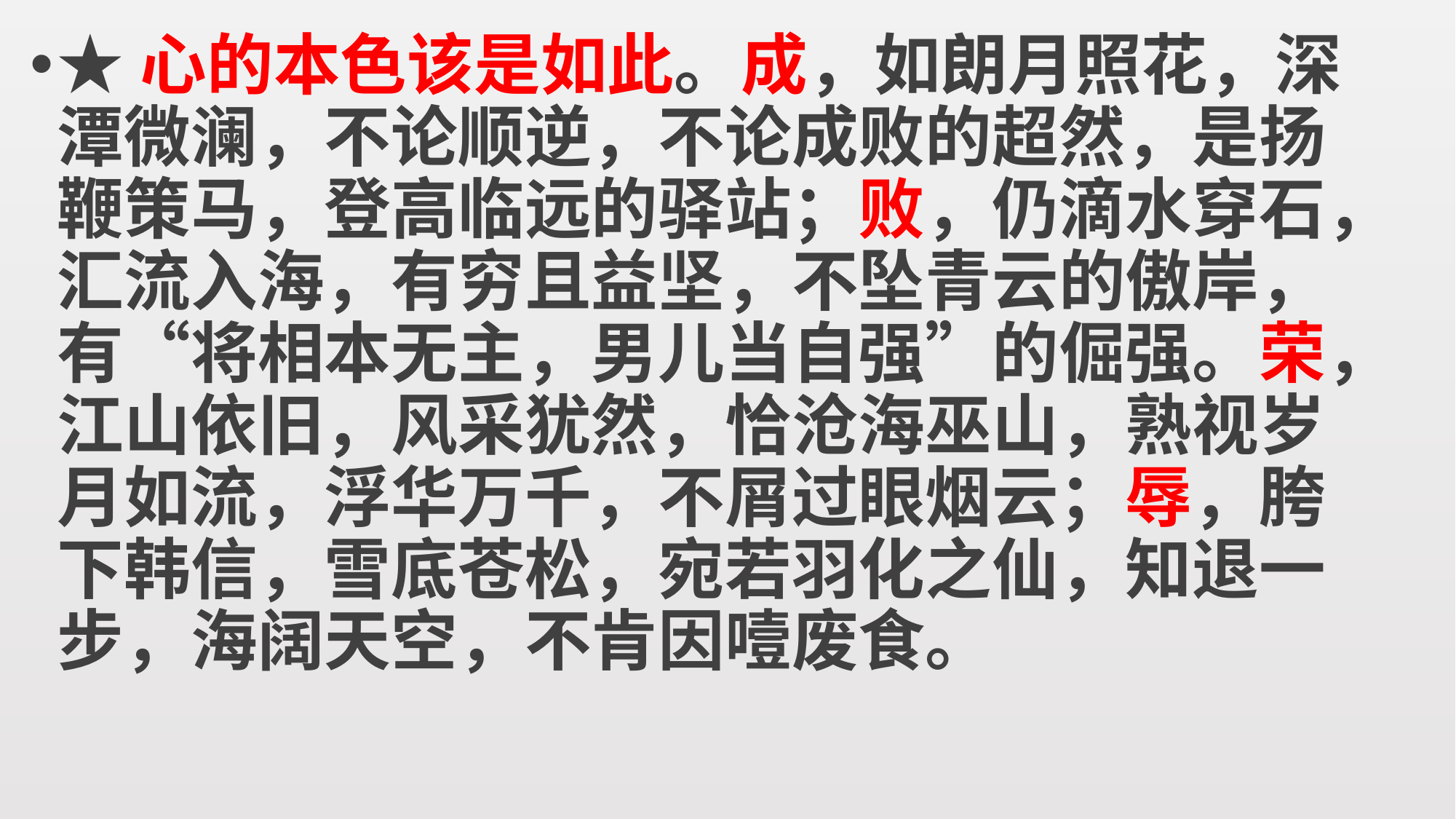

★心的本色该是如此。成，如朗月照花，深潭微澜，不论顺逆，不论成败的超然，是扬鞭策马，登高临远的驿站；败，仍滴水穿石，汇流入海，有穷且益坚，不坠青云的傲岸，有“将相本无主，男儿当自强”的倔强。荣，江山依旧，风采犹然，恰沧海巫山，熟视岁月如流，浮华万千，不屑过眼烟云；辱，胯下韩信，雪底苍松，宛若羽化之仙，知退一步，海阔天空，不肯因噎废食。